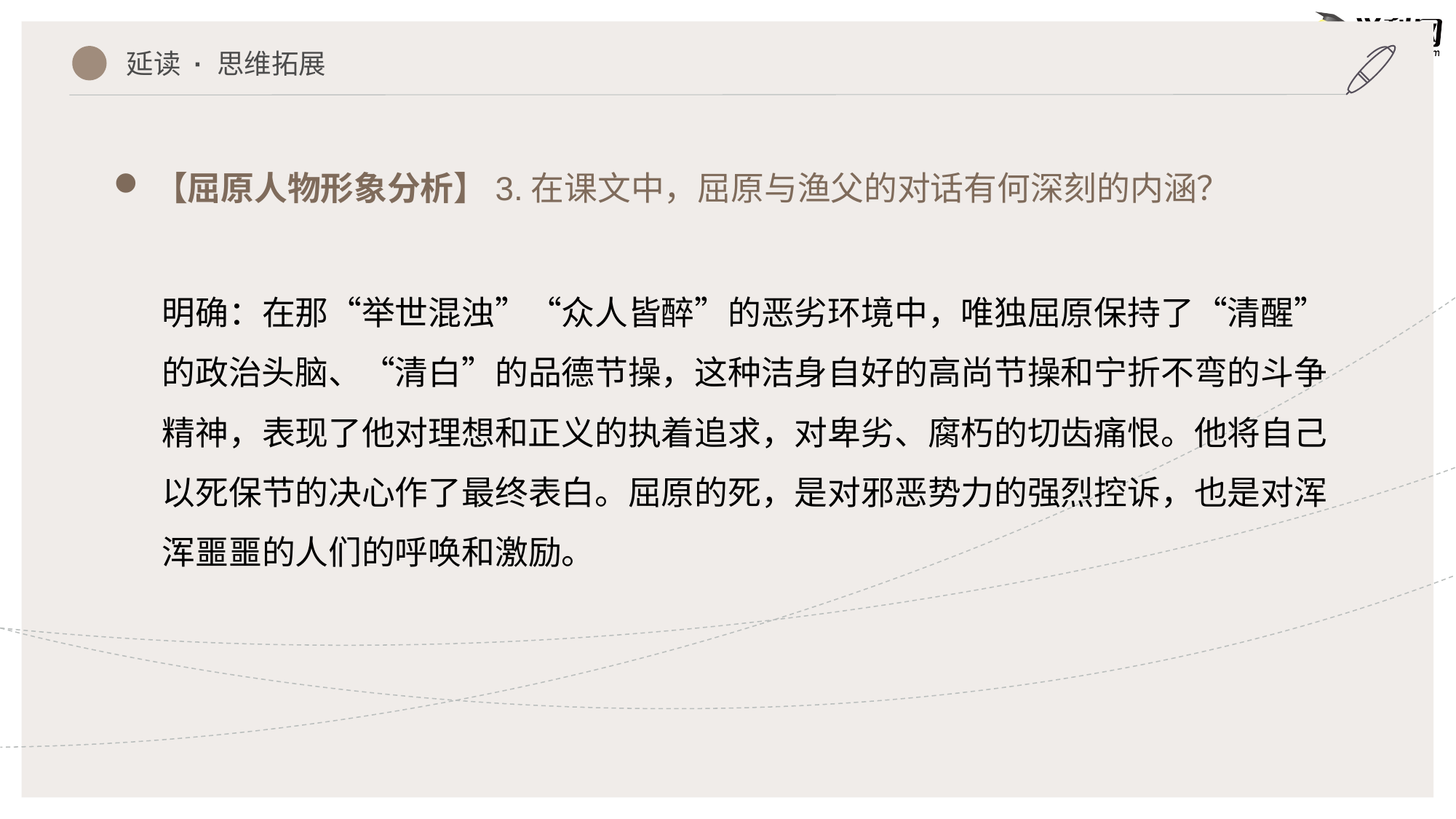

延读 · 思维拓展

【屈原人物形象分析】3.在课文中，屈原与渔父的对话有何深刻的内涵？

明确：在那“举世混浊”“众人皆醉”的恶劣环境中，唯独屈原保持了“清醒”的政治头脑、“清白”的品德节操，这种洁身自好的高尚节操和宁折不弯的斗争精神，表现了他对理想和正义的执着追求，对卑劣、腐朽的切齿痛恨。他将自己以死保节的决心作了最终表白。屈原的死，是对邪恶势力的强烈控诉，也是对浑浑噩噩的人们的呼唤和激励。